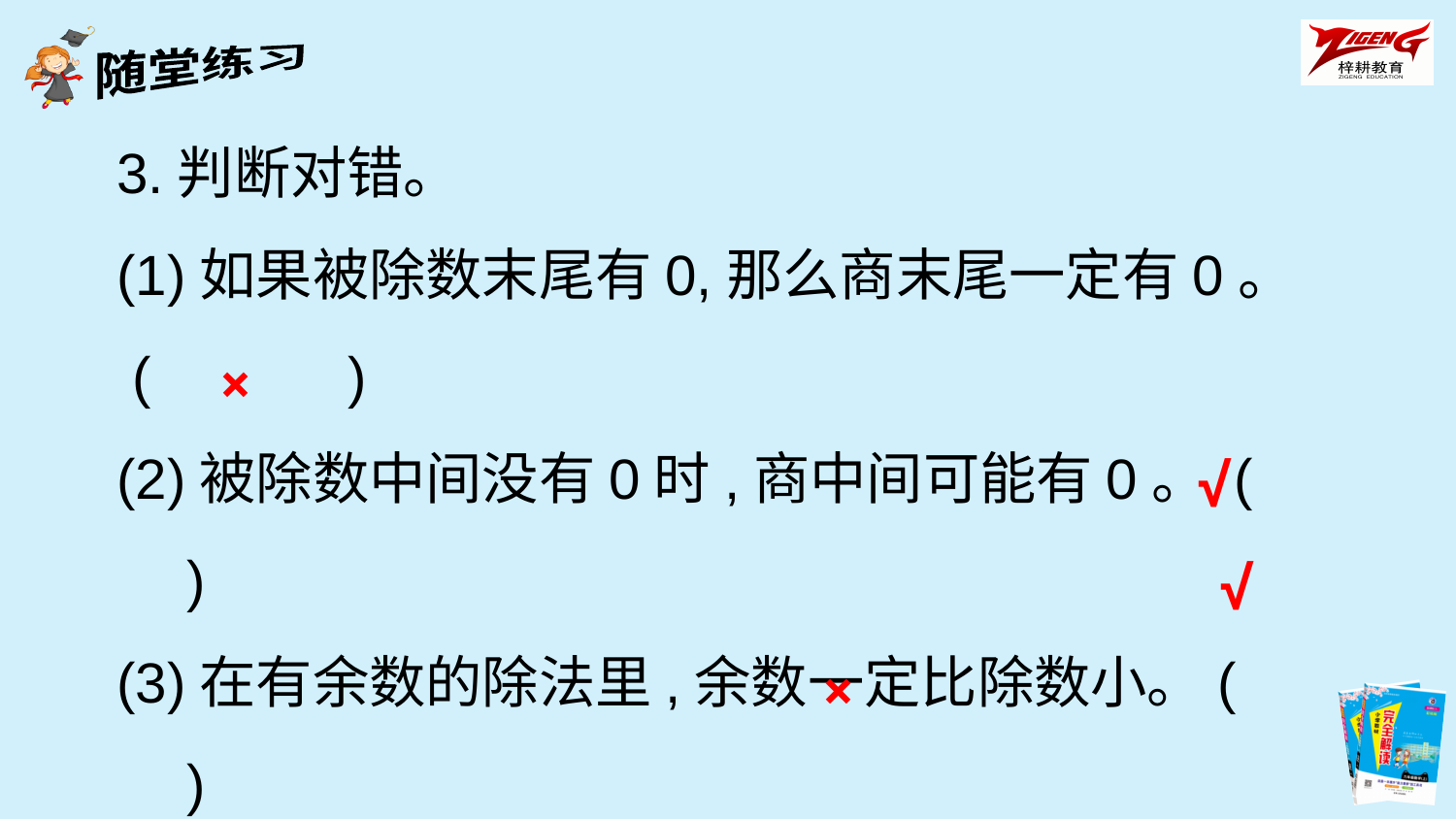

3.判断对错。
(1)如果被除数末尾有0,那么商末尾一定有0。
 (　　　)
(2)被除数中间没有0时,商中间可能有0。 (　　　)
(3)在有余数的除法里,余数一定比除数小。(　　　)
(4)808÷4的商是两位数。(　　　)
×
√
√
×